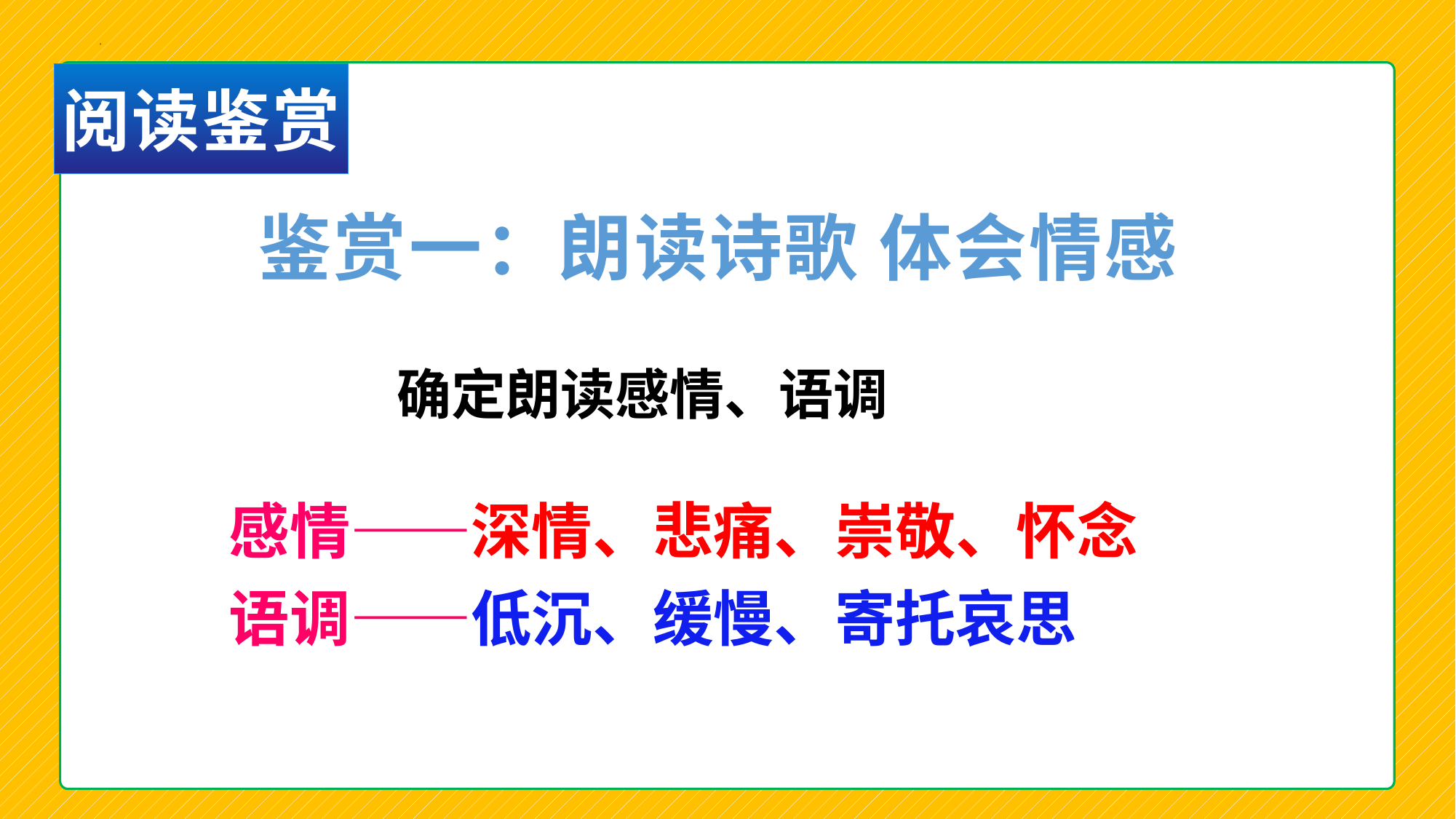

阅读鉴赏
鉴赏一：朗读诗歌 体会情感
      确定朗读感情、语调
感情——深情、悲痛、崇敬、怀念
语调——低沉、缓慢、寄托哀思